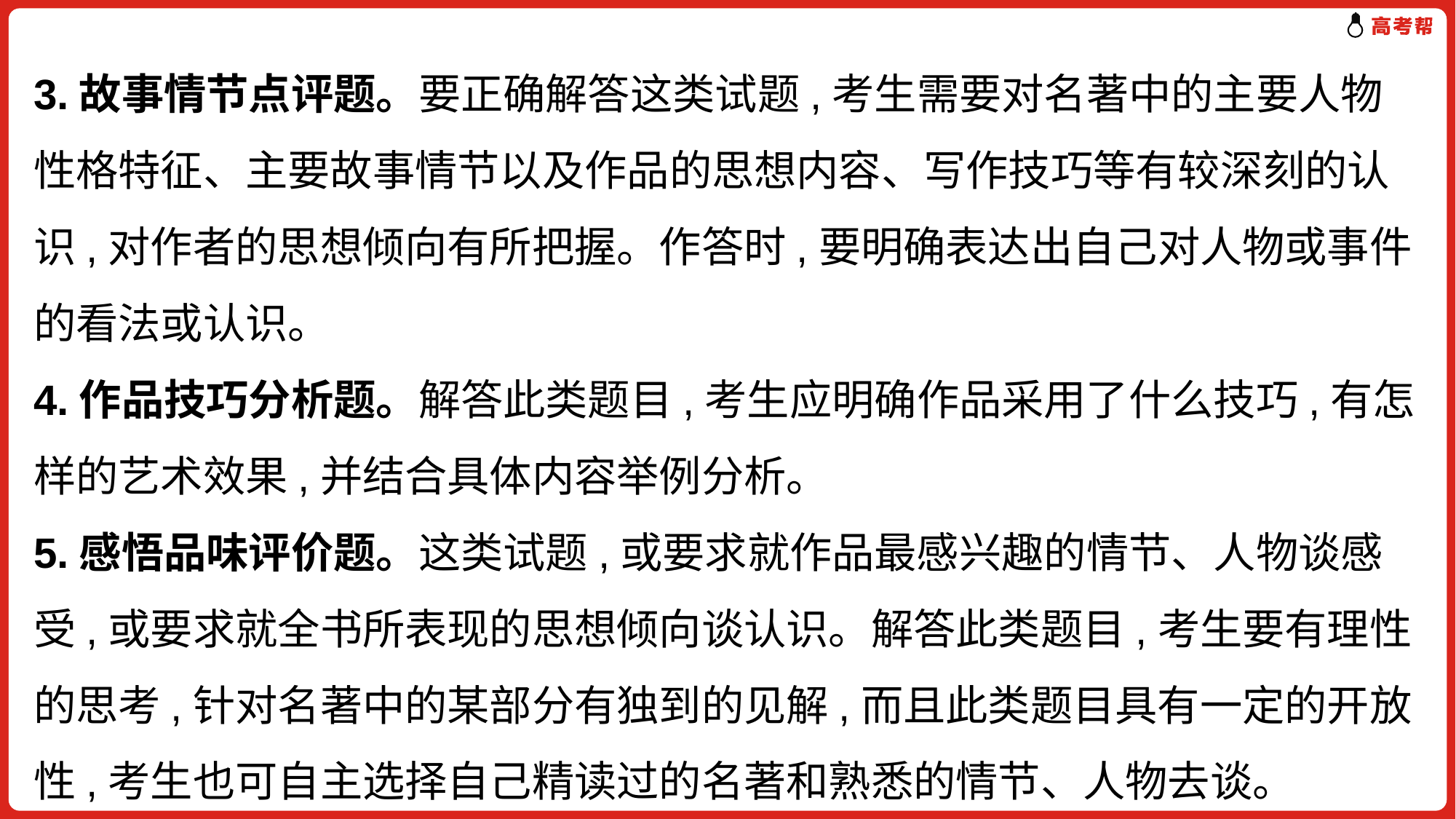

3.故事情节点评题。要正确解答这类试题,考生需要对名著中的主要人物性格特征、主要故事情节以及作品的思想内容、写作技巧等有较深刻的认识,对作者的思想倾向有所把握。作答时,要明确表达出自己对人物或事件的看法或认识。
4.作品技巧分析题。解答此类题目,考生应明确作品采用了什么技巧,有怎样的艺术效果,并结合具体内容举例分析。
5.感悟品味评价题。这类试题,或要求就作品最感兴趣的情节、人物谈感受,或要求就全书所表现的思想倾向谈认识。解答此类题目,考生要有理性的思考,针对名著中的某部分有独到的见解,而且此类题目具有一定的开放性,考生也可自主选择自己精读过的名著和熟悉的情节、人物去谈。